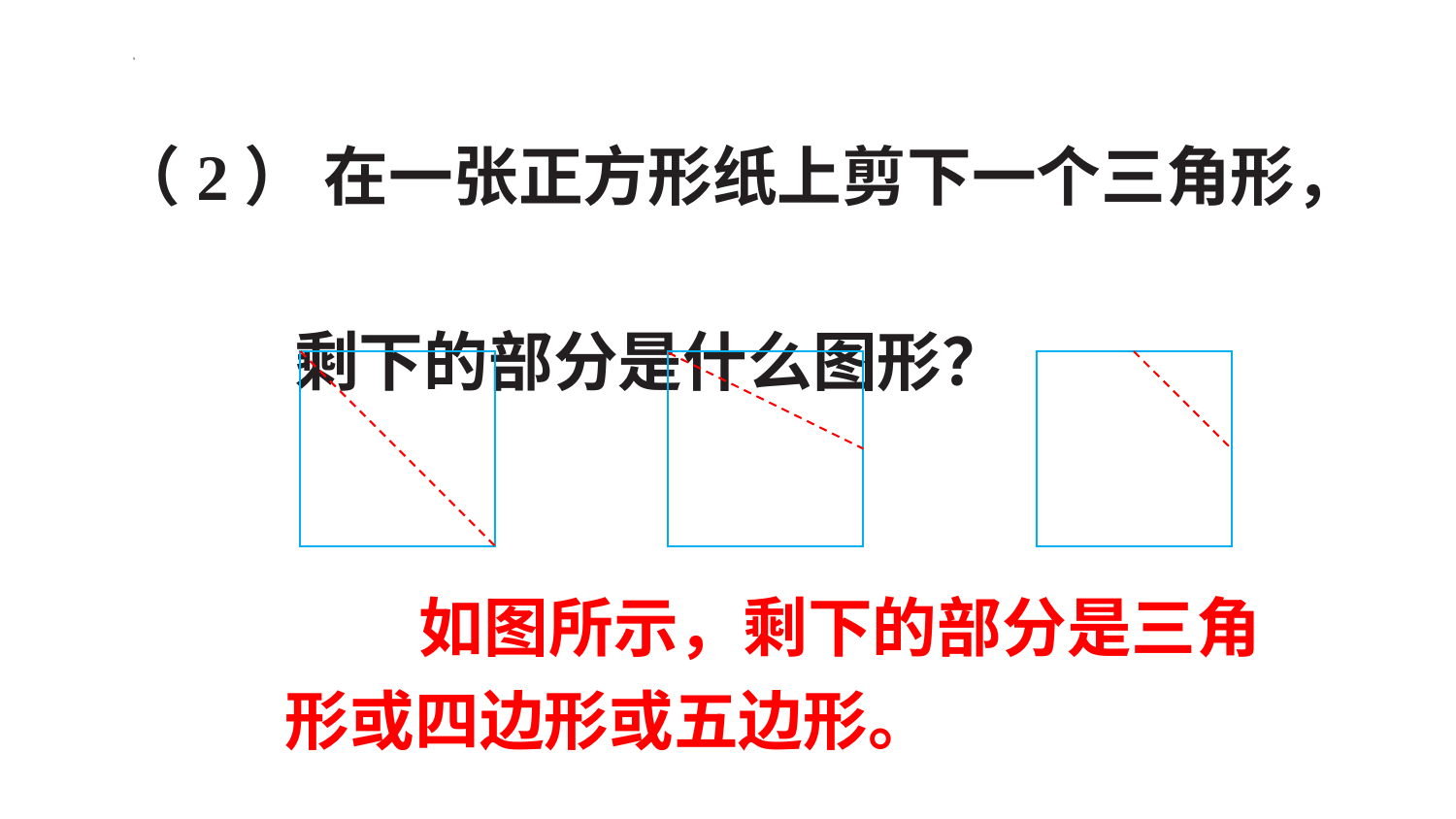

（2） 在一张正方形纸上剪下一个三角形，
           剩下的部分是什么图形？

        如图所示，剩下的部分是三角形或四边形或五边形。